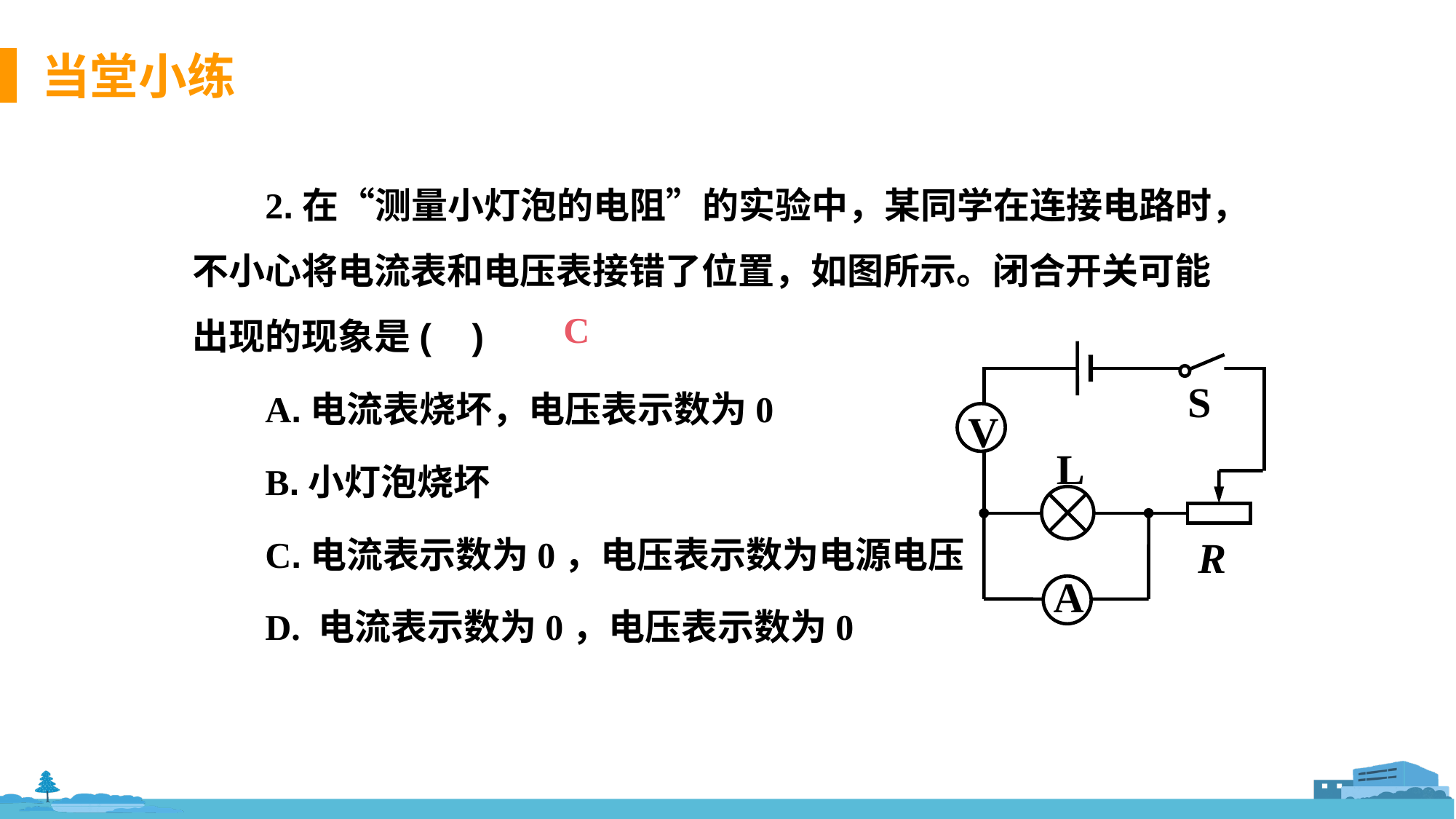

2.在“测量小灯泡的电阻”的实验中，某同学在连接电路时，不小心将电流表和电压表接错了位置，如图所示。闭合开关可能出现的现象是(    )
A.电流表烧坏，电压表示数为0
B.小灯泡烧坏
C.电流表示数为0，电压表示数为电源电压
D. 电流表示数为0，电压表示数为0
C

S
V

L

R
A